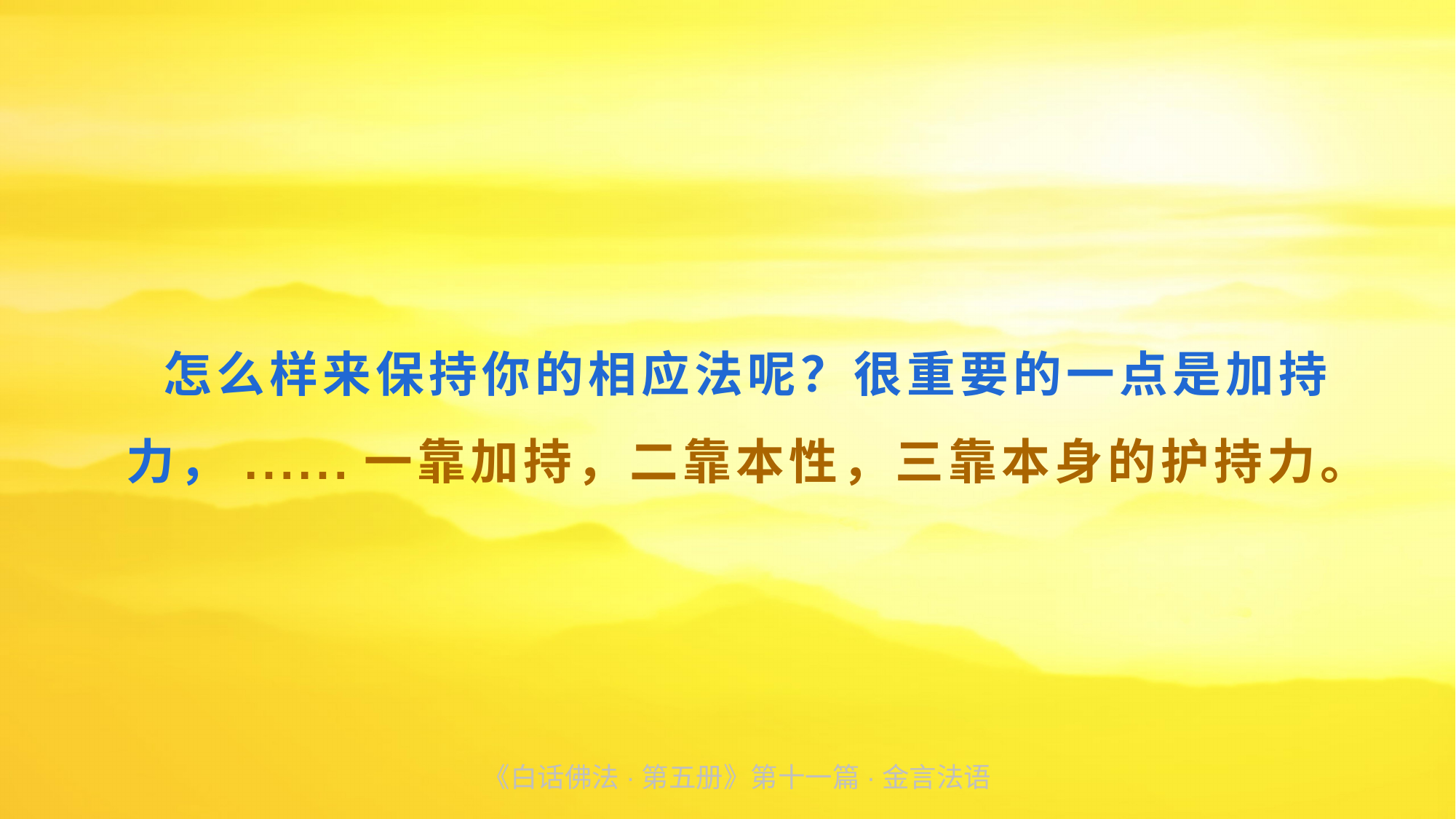

怎么样来保持你的相应法呢？很重要的一点是加持力，......一靠加持，二靠本性，三靠本身的护持力。
  《白话佛法·第五册》第十一篇·金言法语